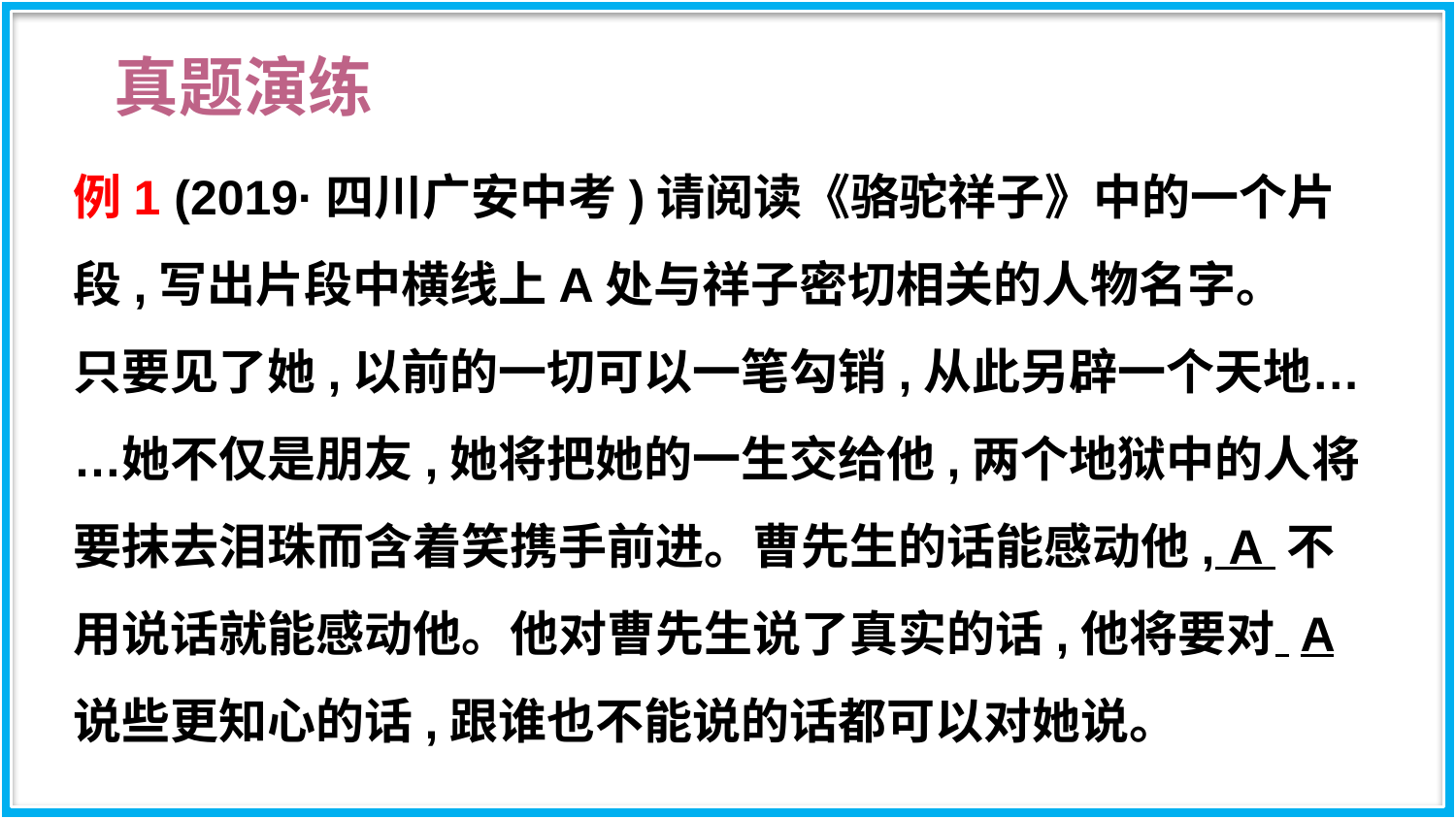

真题演练
例1 (2019·四川广安中考)请阅读《骆驼祥子》中的一个片段,写出片段中横线上A处与祥子密切相关的人物名字。
只要见了她,以前的一切可以一笔勾销,从此另辟一个天地……她不仅是朋友,她将把她的一生交给他,两个地狱中的人将要抹去泪珠而含着笑携手前进。曹先生的话能感动他, A 不用说话就能感动他。他对曹先生说了真实的话,他将要对 A 说些更知心的话,跟谁也不能说的话都可以对她说。